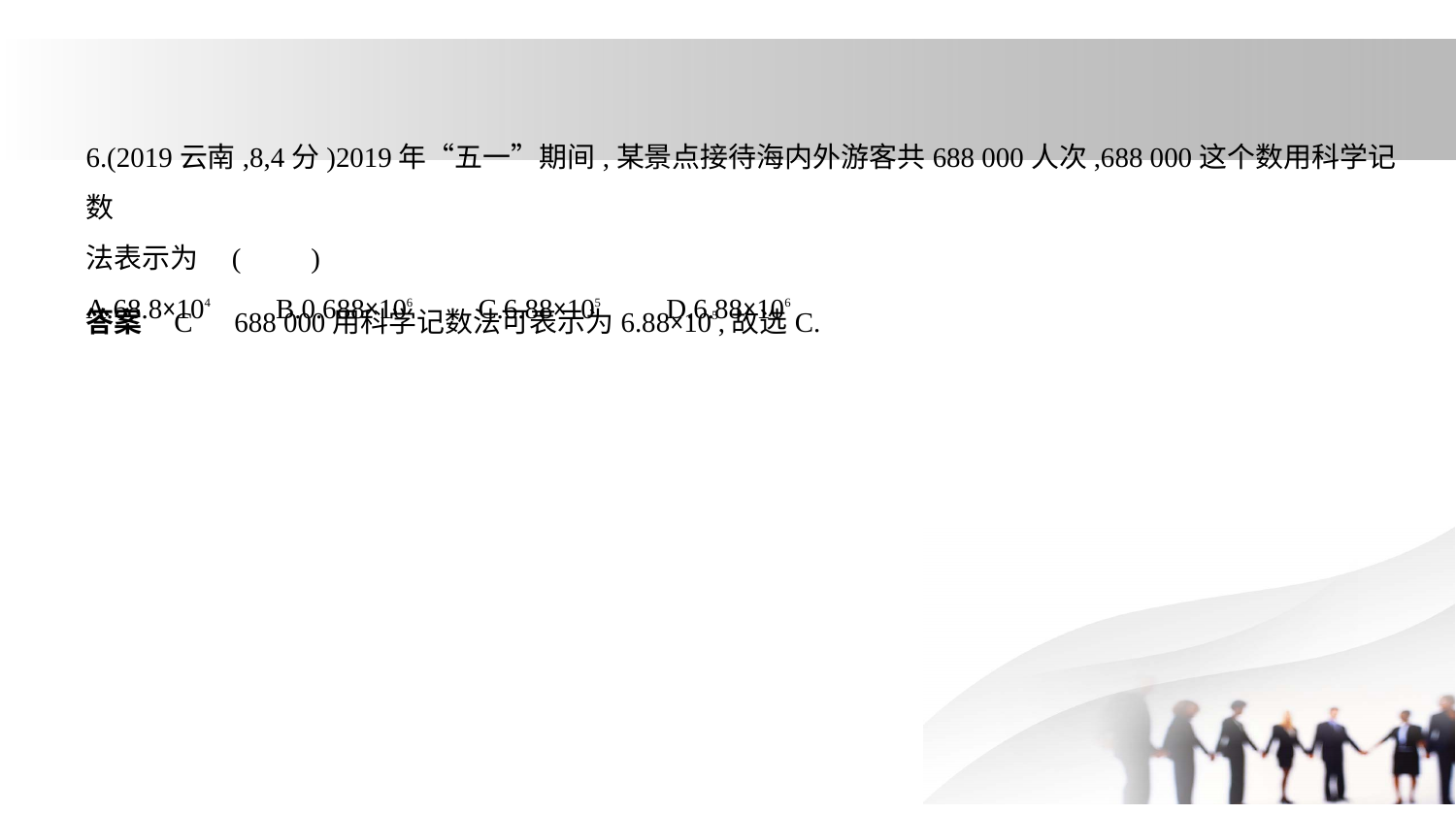

6.(2019云南,8,4分)2019年“五一”期间,某景点接待海内外游客共688 000人次,688 000这个数用科学记数
法表示为 (　　)
A.68.8×104　    B.0.688×106　    C.6.88×105　    D.6.88×106
答案    C　688 000用科学记数法可表示为6.88×105,故选C.